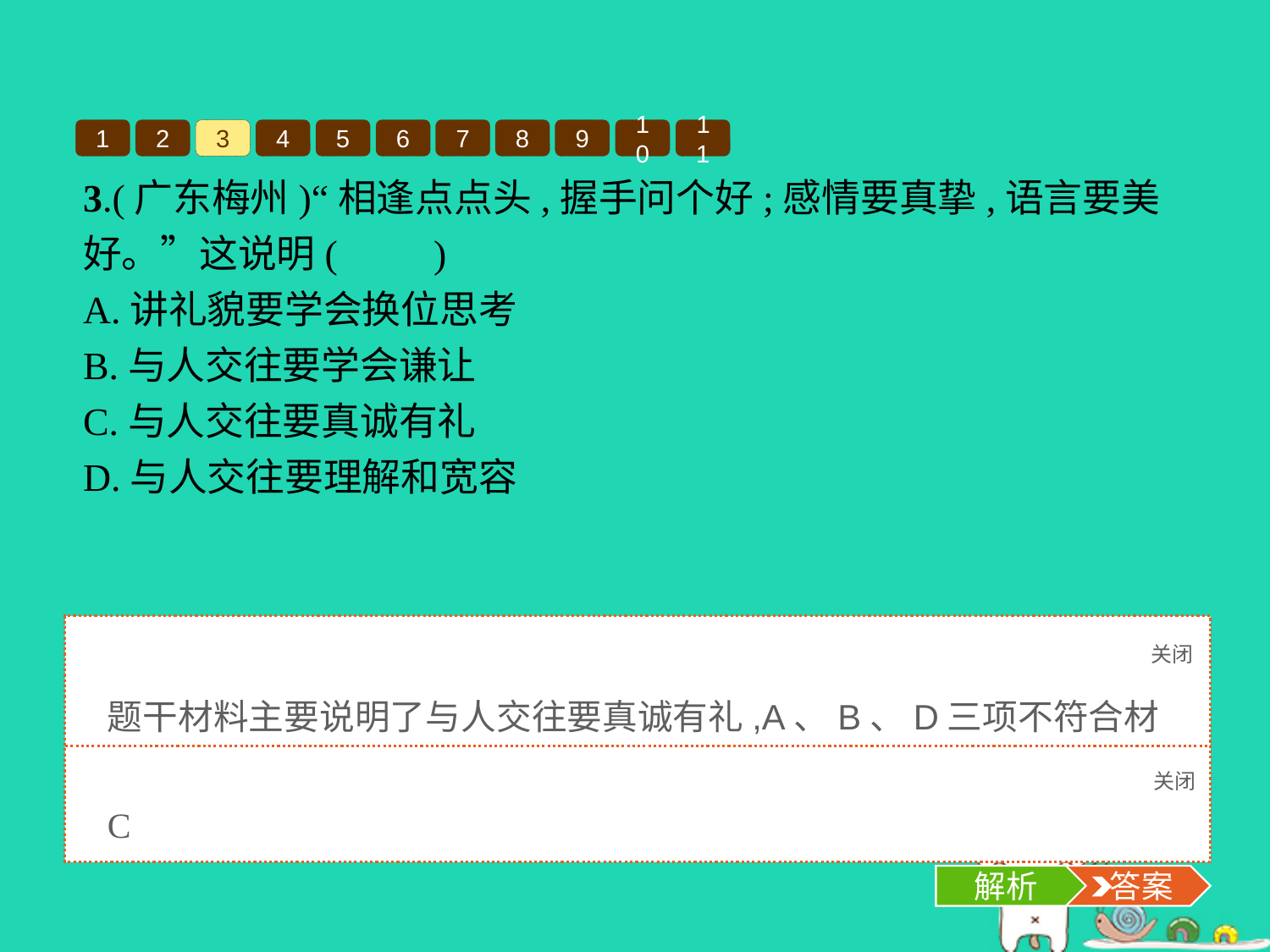

1
2
3
4
5
6
7
8
9
10
11
3.(广东梅州)“相逢点点头,握手问个好;感情要真挚,语言要美好。”这说明(　　)
A.讲礼貌要学会换位思考
B.与人交往要学会谦让
C.与人交往要真诚有礼
D.与人交往要理解和宽容

关闭
解析

题干材料主要说明了与人交往要真诚有礼,A、B、D三项不符合材料内容,所以只有C项是正确的

关闭
解析
  答案

C
解析
  答案